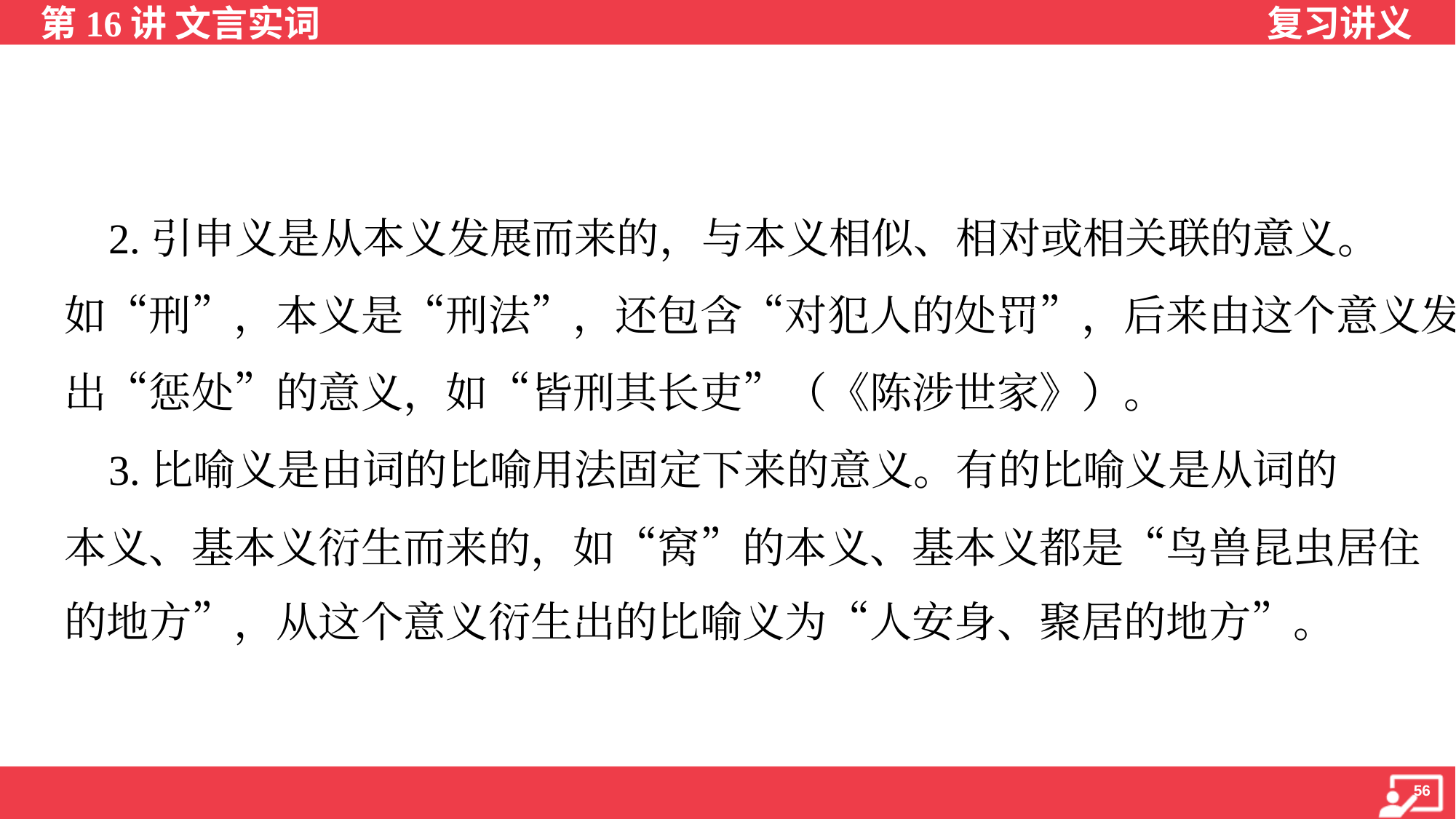

2.引申义是从本义发展而来的，与本义相似、相对或相关联的意义。
如“刑”，本义是“刑法”，还包含“对犯人的处罚”，后来由这个意义发展
出“惩处”的意义，如“皆刑其长吏”（《陈涉世家》）。
    3.比喻义是由词的比喻用法固定下来的意义。有的比喻义是从词的
本义、基本义衍生而来的，如“窝”的本义、基本义都是“鸟兽昆虫居住
的地方”，从这个意义衍生出的比喻义为“人安身、聚居的地方”。